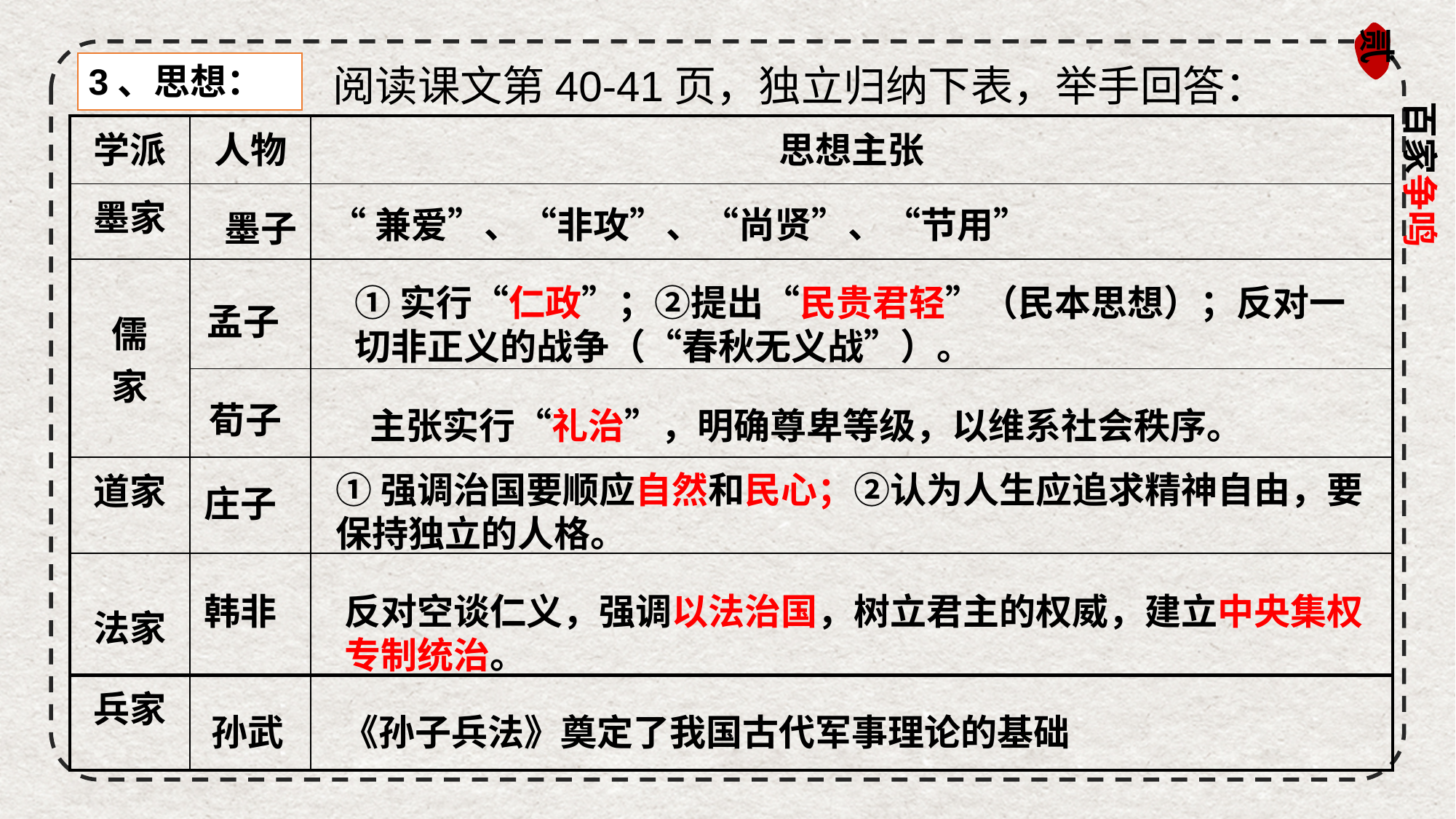

贰

3、思想：
阅读课文第40-41页，独立归纳下表，举手回答：
百家争鸣
| 学派 | 人物 | 思想主张 |
| --- | --- | --- |
| 墨家 |  |  |
| 儒 家 |  |  |
|  |  |  |
| 道家 |  |  |
| 法家 |  |  |
| 兵家 |  |  |
“兼爱”、“非攻”、“尚贤”、“节用”
 墨子
①实行“仁政”；②提出“民贵君轻”（民本思想）；反对一切非正义的战争（“春秋无义战”）。
孟子
荀子
主张实行“礼治”，明确尊卑等级，以维系社会秩序。
①强调治国要顺应自然和民心；②认为人生应追求精神自由，要保持独立的人格。
庄子
韩非
反对空谈仁义，强调以法治国，树立君主的权威，建立中央集权专制统治。
孙武
《孙子兵法》奠定了我国古代军事理论的基础